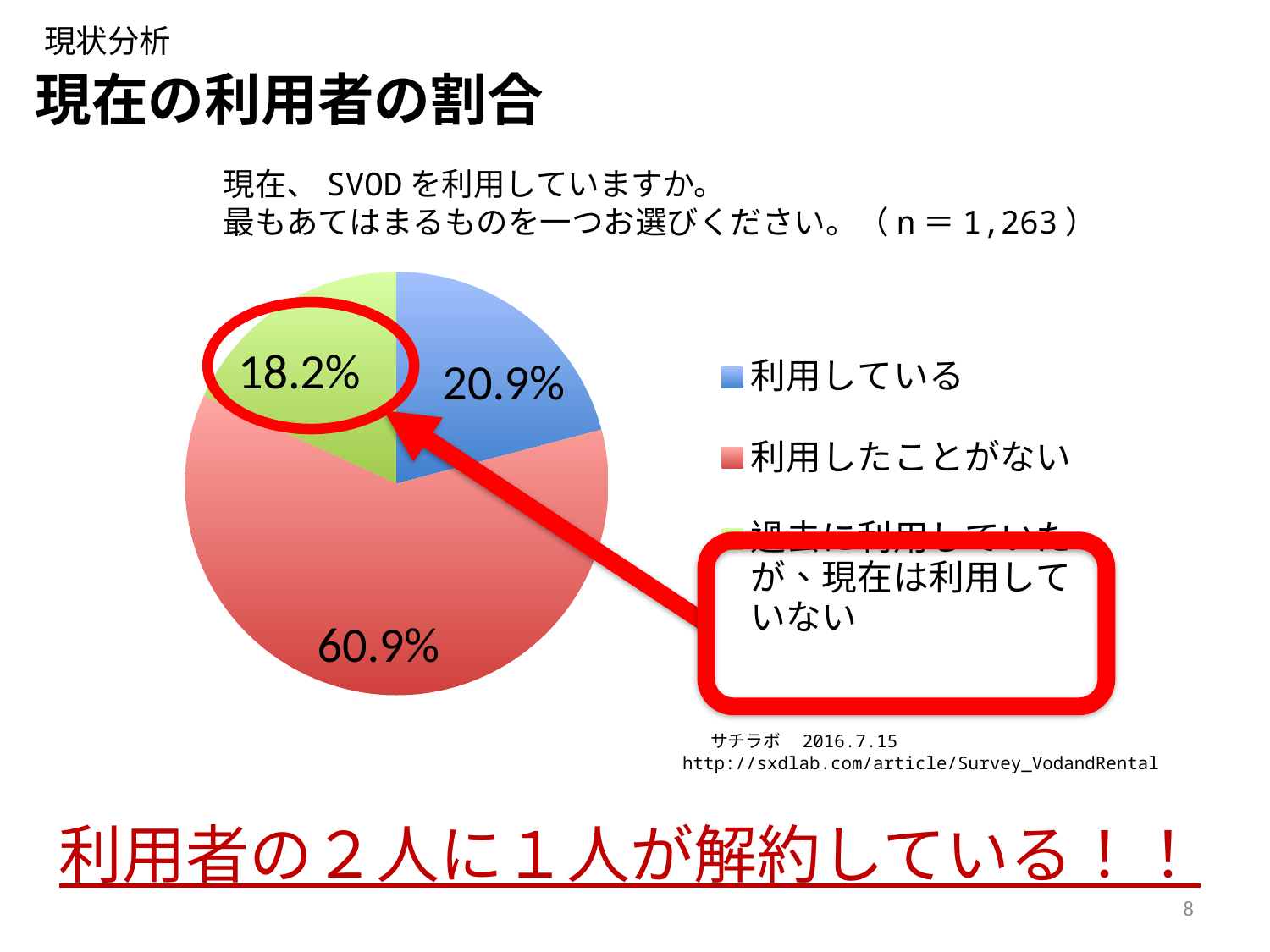

現状分析
現在の利用者の割合
現在、SVODを利用していますか。
最もあてはまるものを一つお選びください。（n＝1,263）

### Chart

| Category | 売上高 |
|---|---|
| 利用している | 0.209 |
| 利用したことがない | 0.609 |
| 過去に利用していたが、現在は利用していない | 0.182 |

サチラボ　2016.7.15
http://sxdlab.com/article/Survey_VodandRental
利用者の２人に１人が解約している！！
8